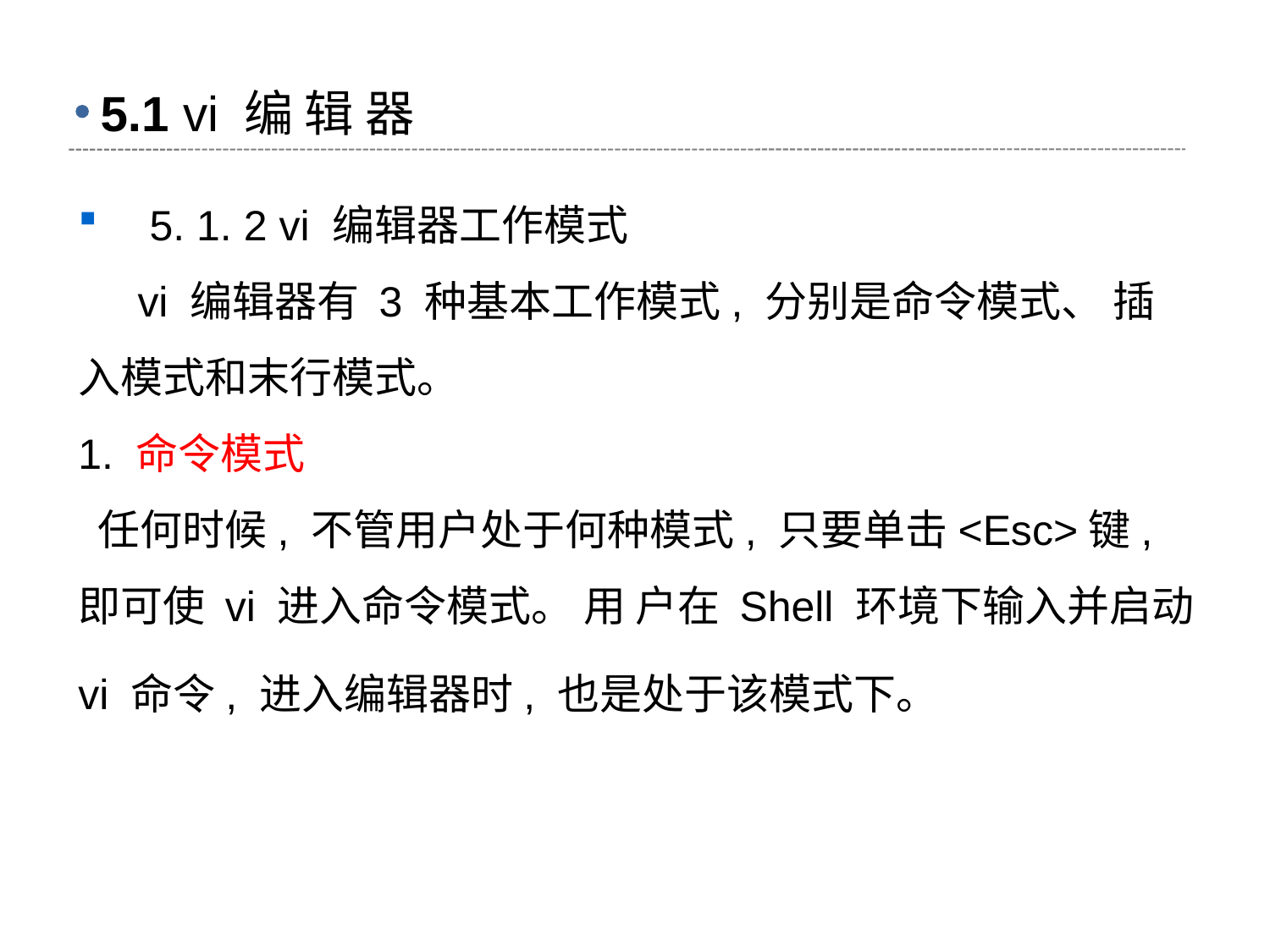

# 5.1 vi 编 辑 器
  5. 1. 2 vi 编辑器工作模式
     vi 编辑器有 3 种基本工作模式, 分别是命令模式、 插入模式和末行模式。
1. 命令模式
 任何时候, 不管用户处于何种模式, 只要单击<Esc>键, 即可使 vi 进入命令模式。 用 户在 Shell 环境下输入并启动 vi 命令, 进入编辑器时, 也是处于该模式下。